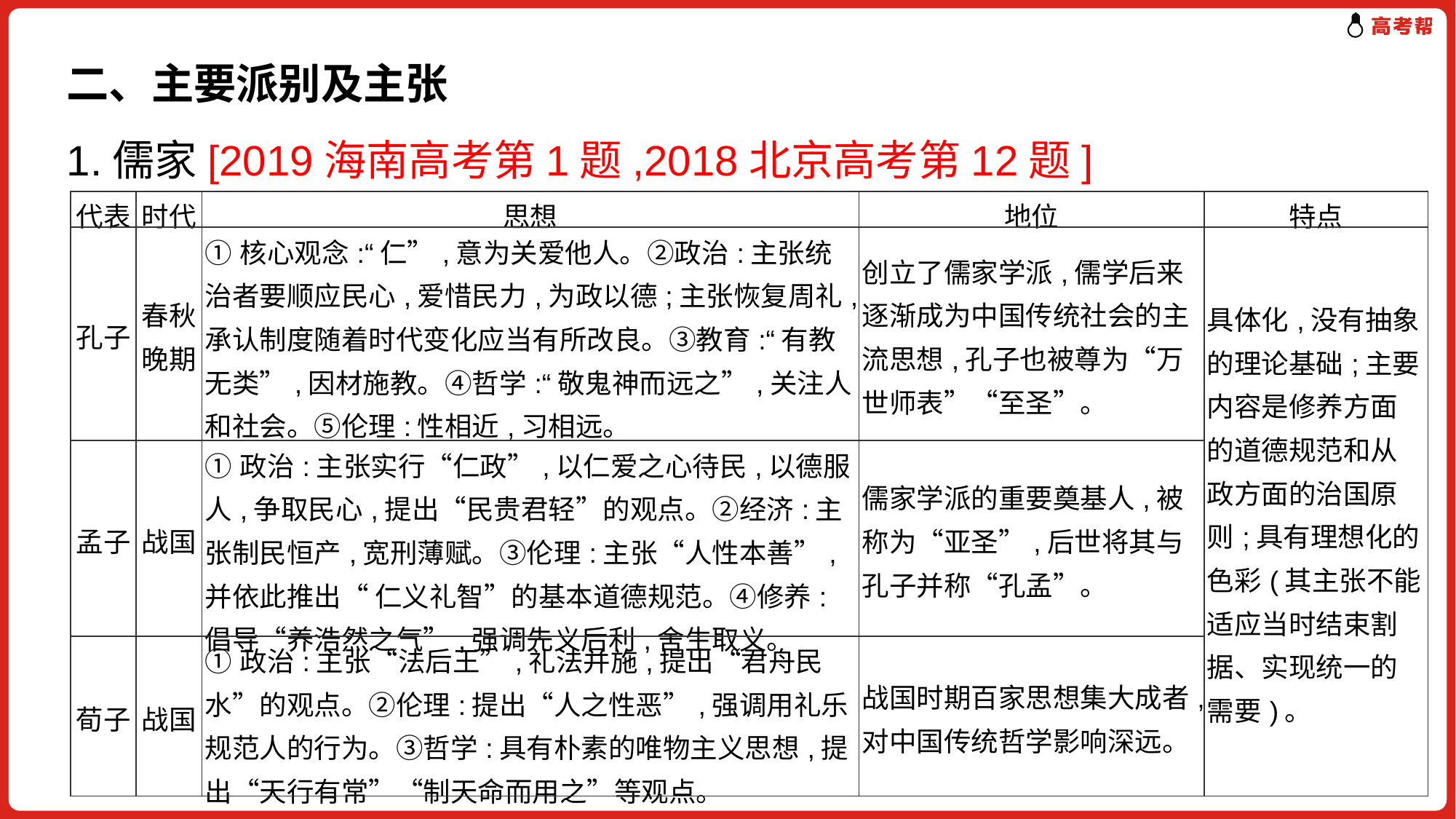

二、主要派别及主张
1.儒家[2019海南高考第1题,2018北京高考第12题]
| 代表 | 时代 | 思想 | 地位 | 特点 |
| --- | --- | --- | --- | --- |
| 孔子 | 春秋晚期 | ①核心观念:“仁”,意为关爱他人。②政治:主张统治者要顺应民心,爱惜民力,为政以德;主张恢复周礼,承认制度随着时代变化应当有所改良。③教育:“有教无类”,因材施教。④哲学:“敬鬼神而远之”,关注人和社会。⑤伦理:性相近,习相远。 | 创立了儒家学派,儒学后来逐渐成为中国传统社会的主流思想,孔子也被尊为“万世师表”“至圣”。 | 具体化,没有抽象的理论基础;主要内容是修养方面的道德规范和从政方面的治国原则;具有理想化的色彩(其主张不能适应当时结束割据、实现统一的需要)。 |
| 孟子 | 战国 | ①政治:主张实行“仁政”,以仁爱之心待民,以德服人,争取民心,提出“民贵君轻”的观点。②经济:主张制民恒产,宽刑薄赋。③伦理:主张“人性本善”,并依此推出“ 仁义礼智”的基本道德规范。④修养:倡导“养浩然之气”,强调先义后利,舍生取义。 | 儒家学派的重要奠基人,被称为“亚圣”,后世将其与孔子并称“孔孟”。 |  |
| 荀子 | 战国 | ①政治:主张“法后王”,礼法并施,提出“君舟民水”的观点。②伦理:提出“人之性恶”,强调用礼乐规范人的行为。③哲学:具有朴素的唯物主义思想,提出“天行有常”“制天命而用之”等观点。 | 战国时期百家思想集大成者,对中国传统哲学影响深远。 |  |